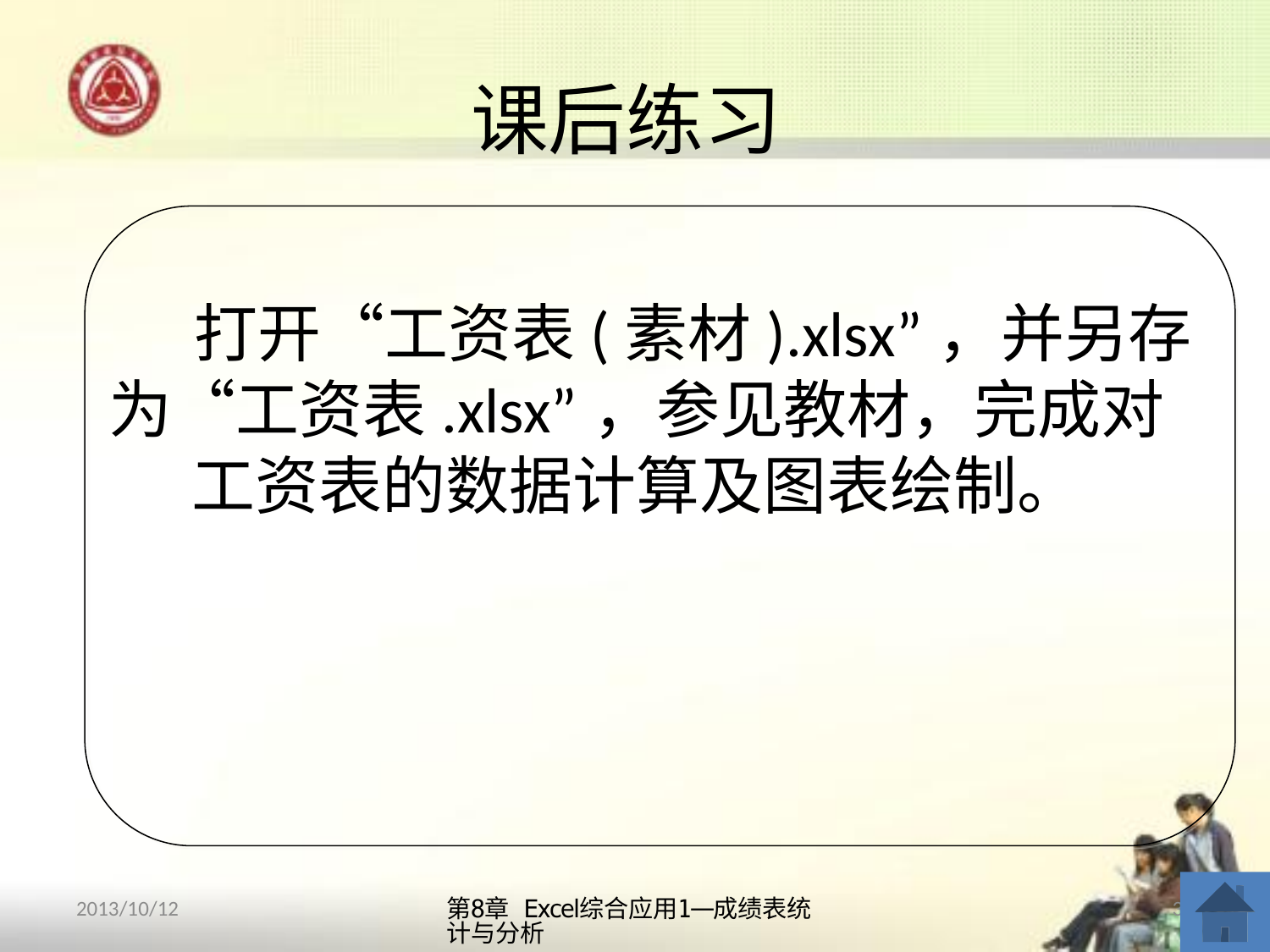

# 课后练习

打开“工资表(素材).xlsx”，并另存为“工资表.xlsx”，参见教材，完成对工资表的数据计算及图表绘制。

第8章  Excel综合应用1—成绩表统计与分析
35
2013/10/12